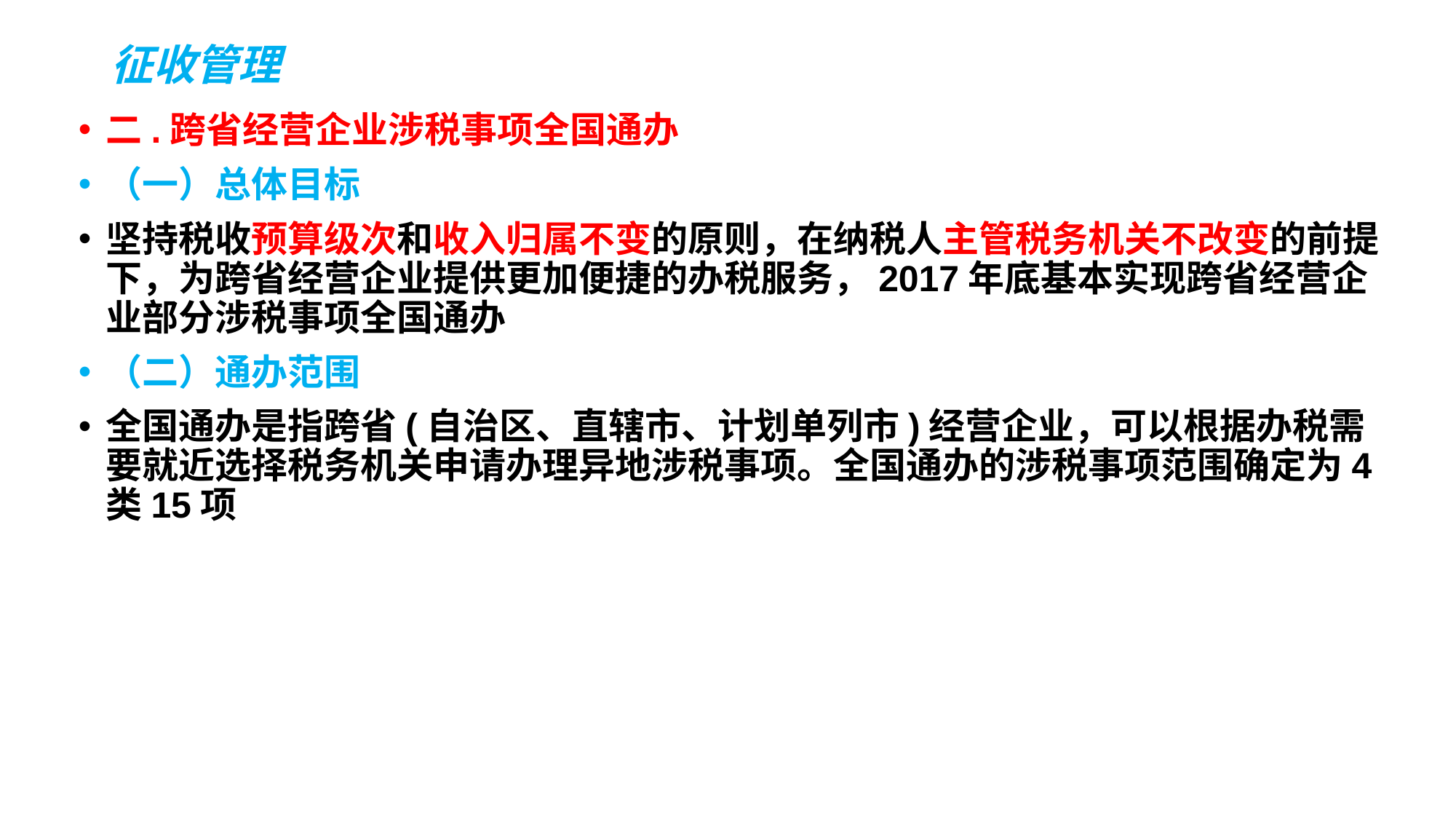

# 征收管理
二.跨省经营企业涉税事项全国通办
（一）总体目标
坚持税收预算级次和收入归属不变的原则，在纳税人主管税务机关不改变的前提下，为跨省经营企业提供更加便捷的办税服务，2017年底基本实现跨省经营企业部分涉税事项全国通办
（二）通办范围
全国通办是指跨省(自治区、直辖市、计划单列市)经营企业，可以根据办税需要就近选择税务机关申请办理异地涉税事项。全国通办的涉税事项范围确定为4类15项